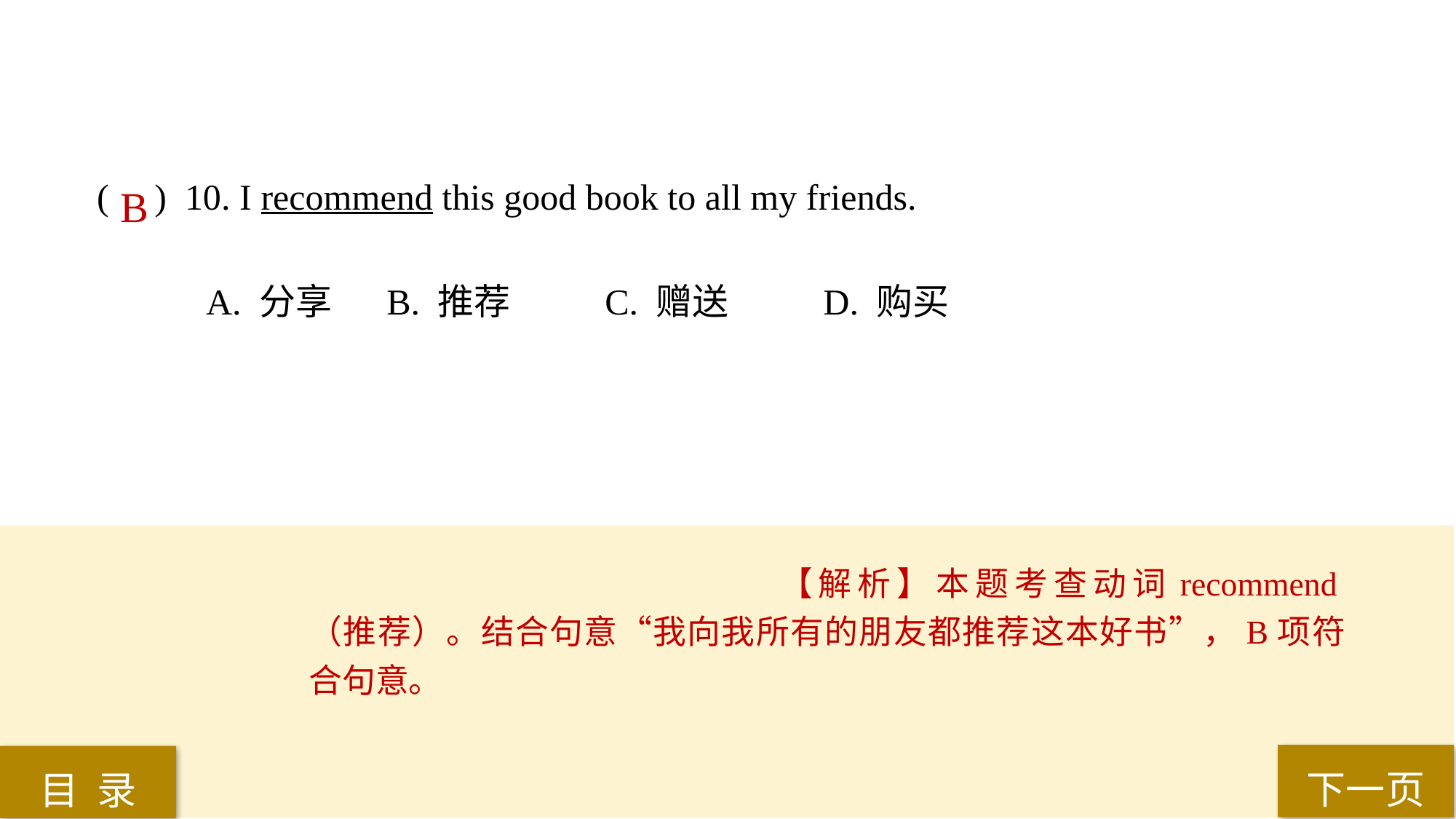

(     )  10. I recommend this good book to all my friends.

A. 分享	 B. 推荐	 C. 赠送	 D. 购买
B
【解析】本题考查动词recommend（推荐）。结合句意“我向我所有的朋友都推荐这本好书”，B项符合句意。